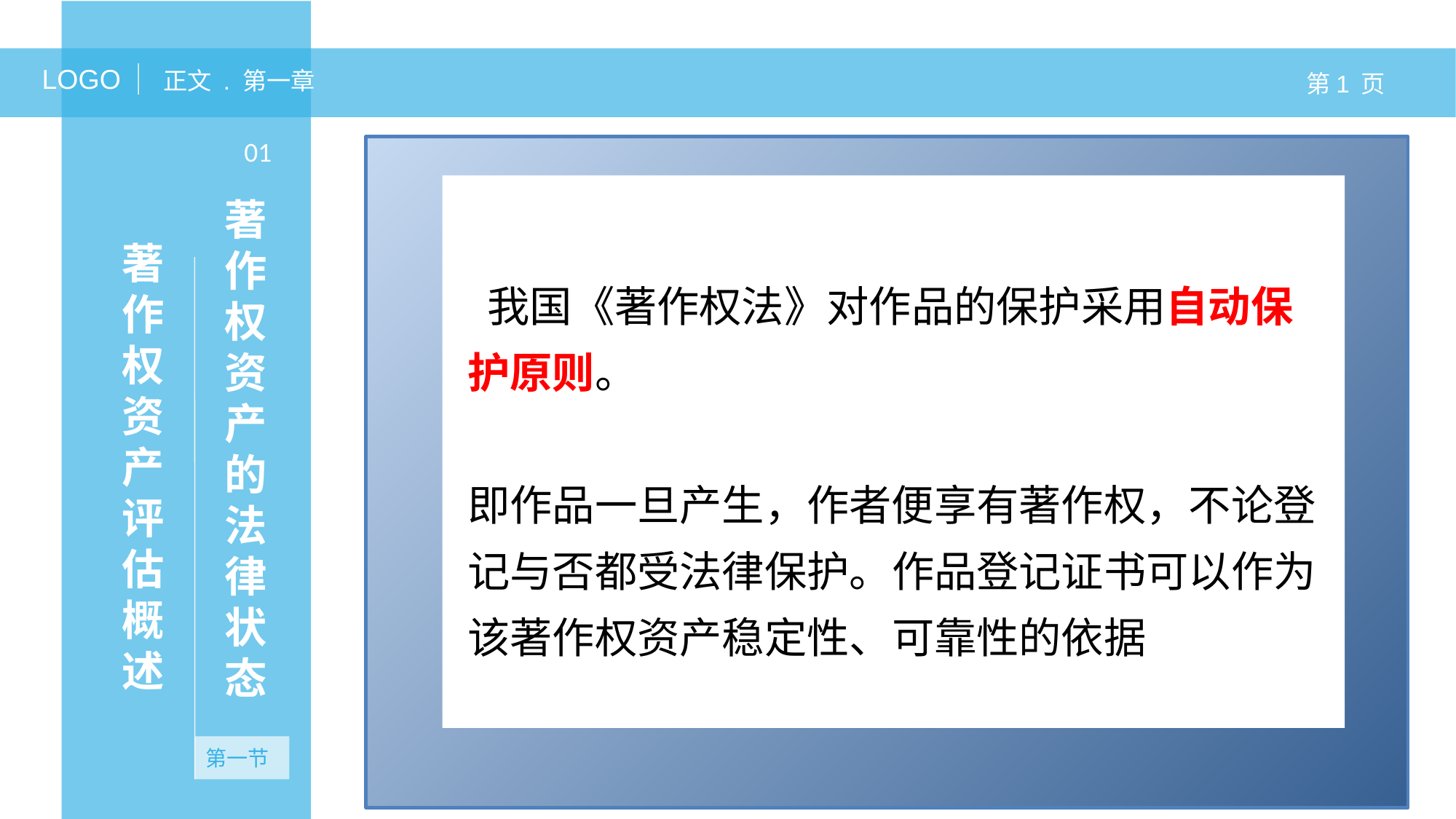

LOGO
正文 . 第一章

第1 页
01

著作权资产的法律状态
著作权资产评估概述

 我国《著作权法》对作品的保护采用自动保护原则。

即作品一旦产生，作者便享有著作权，不论登
记与否都受法律保护。作品登记证书可以作为该著作权资产稳定性、可靠性的依据

第一节